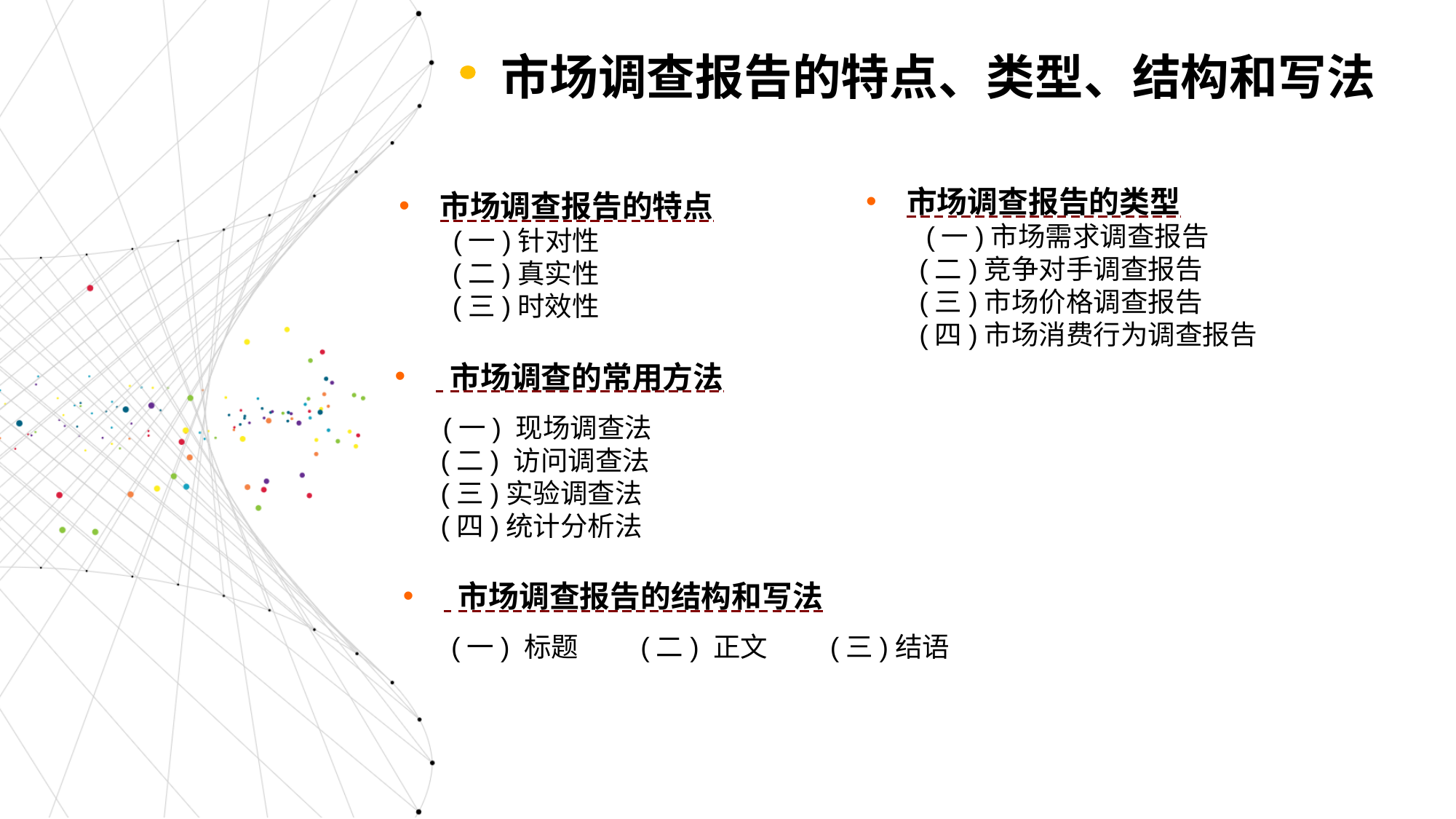

市场调查报告的特点、类型、结构和写法

市场调查报告的特点
         (一)针对性
       (二)真实性
       (三)时效性
市场调查报告的类型
          (一)市场需求调查报告
       (二)竞争对手调查报告
       (三)市场价格调查报告
       (四)市场消费行为调查报告
 市场调查的常用方法
        (一) 现场调查法
      (二) 访问调查法
      (三)实验调查法
      (四)统计分析法
 市场调查报告的结构和写法
        (一) 标题         (二) 正文         (三)结语